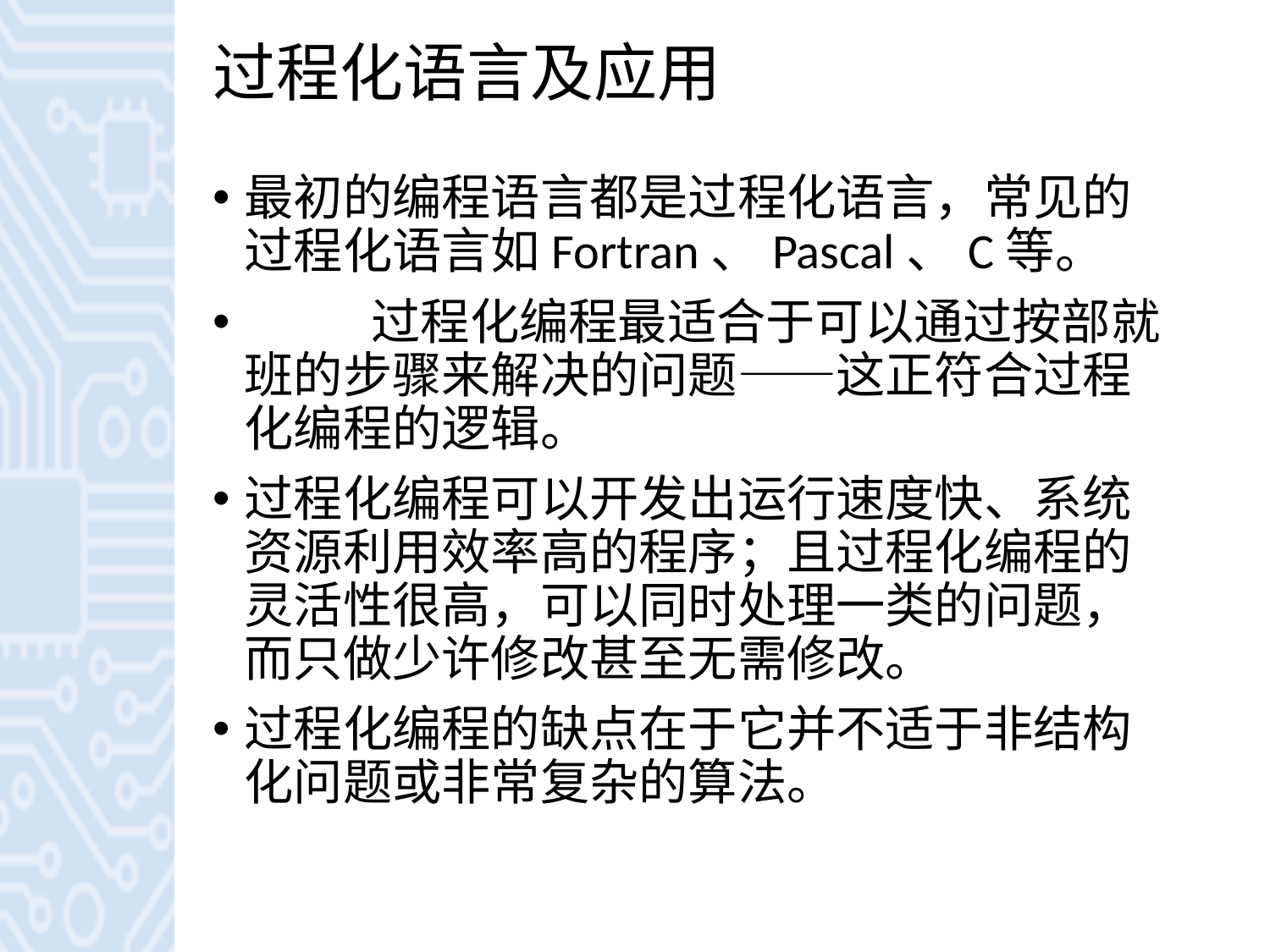

# 过程化语言及应用
最初的编程语言都是过程化语言，常见的过程化语言如Fortran、Pascal、C等。
	过程化编程最适合于可以通过按部就班的步骤来解决的问题——这正符合过程化编程的逻辑。
过程化编程可以开发出运行速度快、系统资源利用效率高的程序；且过程化编程的灵活性很高，可以同时处理一类的问题，而只做少许修改甚至无需修改。
过程化编程的缺点在于它并不适于非结构化问题或非常复杂的算法。